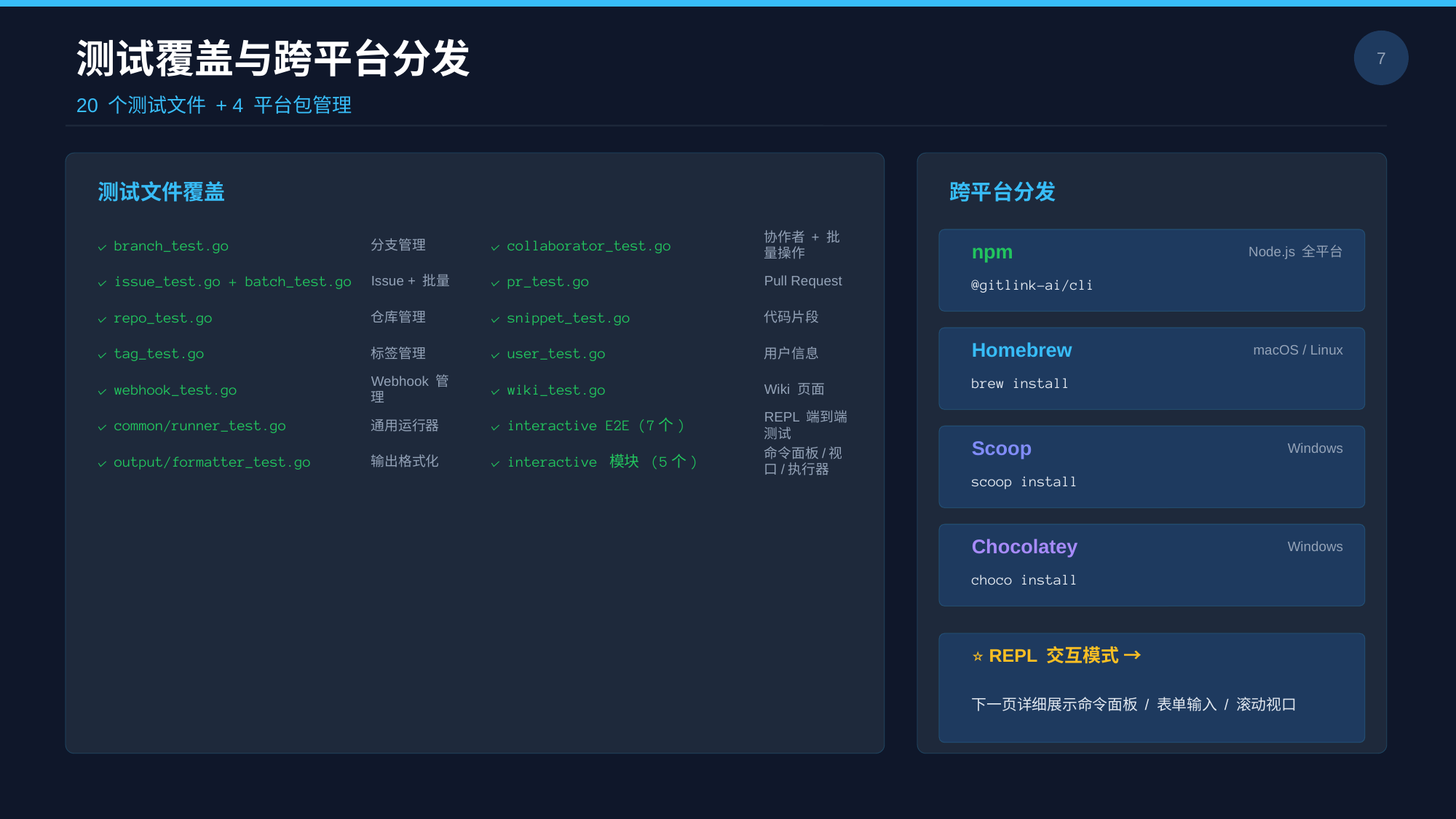

测试覆盖与跨平台分发

7
20 个测试文件 + 4 平台包管理

测试文件覆盖
跨平台分发
✓ branch_test.go
分支管理
✓ collaborator_test.go
协作者 + 批量操作

npm
Node.js 全平台
✓ issue_test.go + batch_test.go
Issue + 批量
✓ pr_test.go
Pull Request
@gitlink-ai/cli
✓ repo_test.go
仓库管理
✓ snippet_test.go
代码片段

Homebrew
macOS / Linux
✓ tag_test.go
标签管理
✓ user_test.go
用户信息
brew install
✓ webhook_test.go
Webhook 管理
✓ wiki_test.go
Wiki 页面
✓ common/runner_test.go
通用运行器
✓ interactive E2E (7个)
REPL 端到端测试

Scoop
Windows
✓ output/formatter_test.go
输出格式化
✓ interactive 模块 (5个)
命令面板/视口/执行器
scoop install

Chocolatey
Windows
choco install

⭐ REPL 交互模式 →
下一页详细展示命令面板 / 表单输入 / 滚动视口